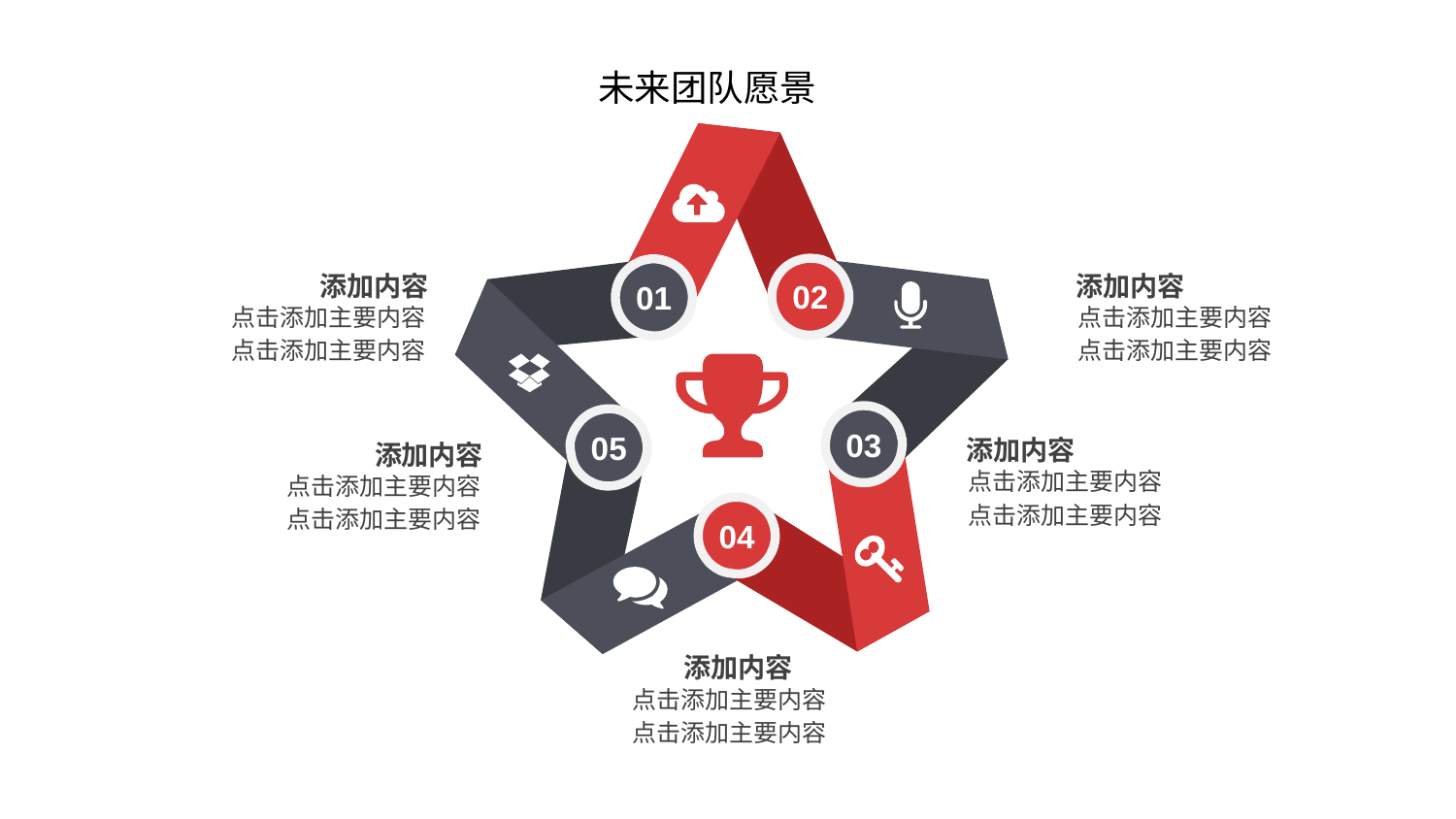

02
01

03
05
04

添加内容
点击添加主要内容
点击添加主要内容
添加内容
点击添加主要内容
点击添加主要内容
添加内容
点击添加主要内容
点击添加主要内容
添加内容
点击添加主要内容
点击添加主要内容
添加内容
点击添加主要内容
点击添加主要内容